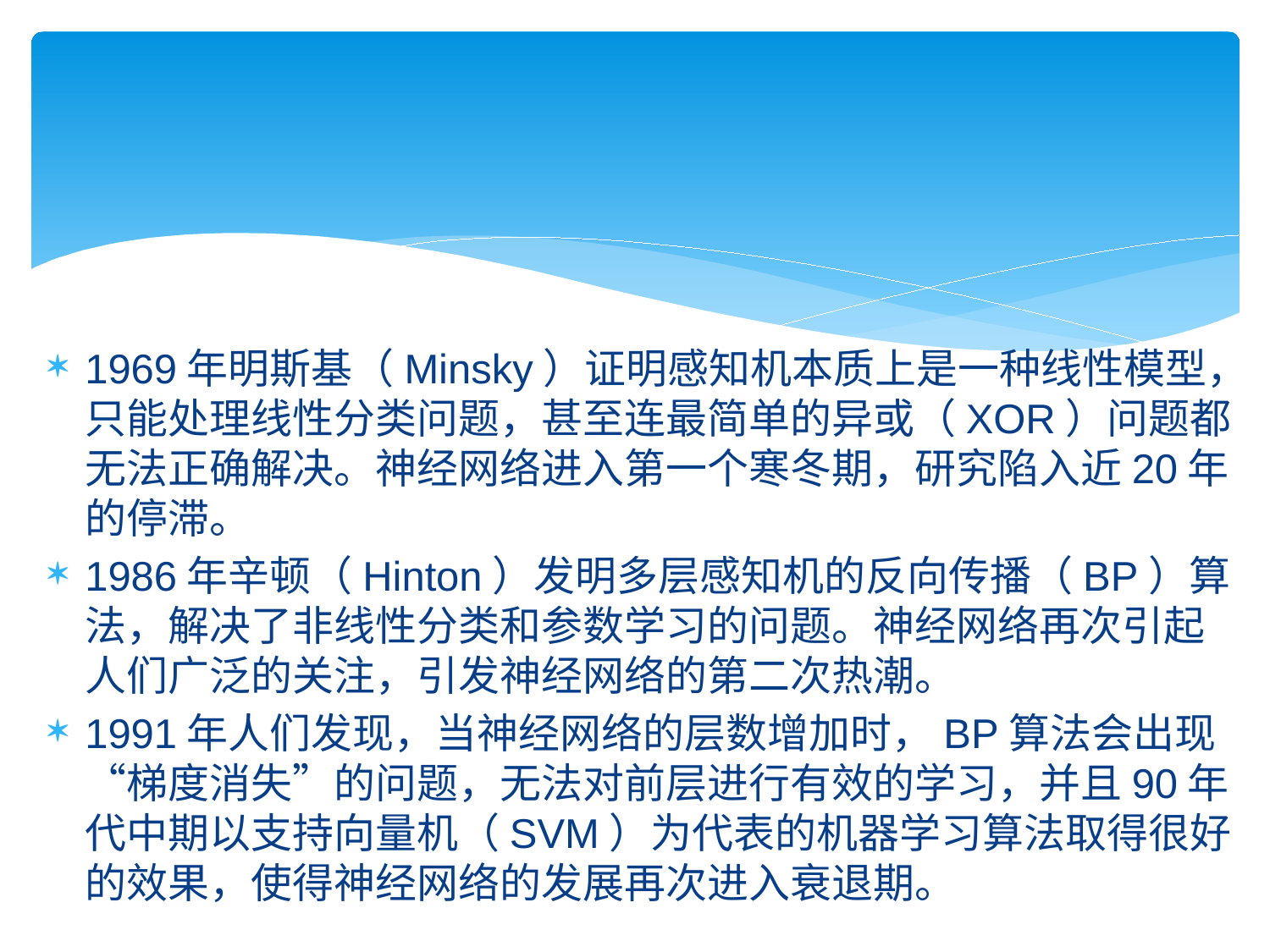

#
1969年明斯基（Minsky）证明感知机本质上是一种线性模型，只能处理线性分类问题，甚至连最简单的异或（XOR）问题都无法正确解决。神经网络进入第一个寒冬期，研究陷入近20年的停滞。
1986年辛顿（Hinton）发明多层感知机的反向传播（BP）算法，解决了非线性分类和参数学习的问题。神经网络再次引起人们广泛的关注，引发神经网络的第二次热潮。
1991年人们发现，当神经网络的层数增加时，BP算法会出现“梯度消失”的问题，无法对前层进行有效的学习，并且90年代中期以支持向量机（SVM）为代表的机器学习算法取得很好的效果，使得神经网络的发展再次进入衰退期。